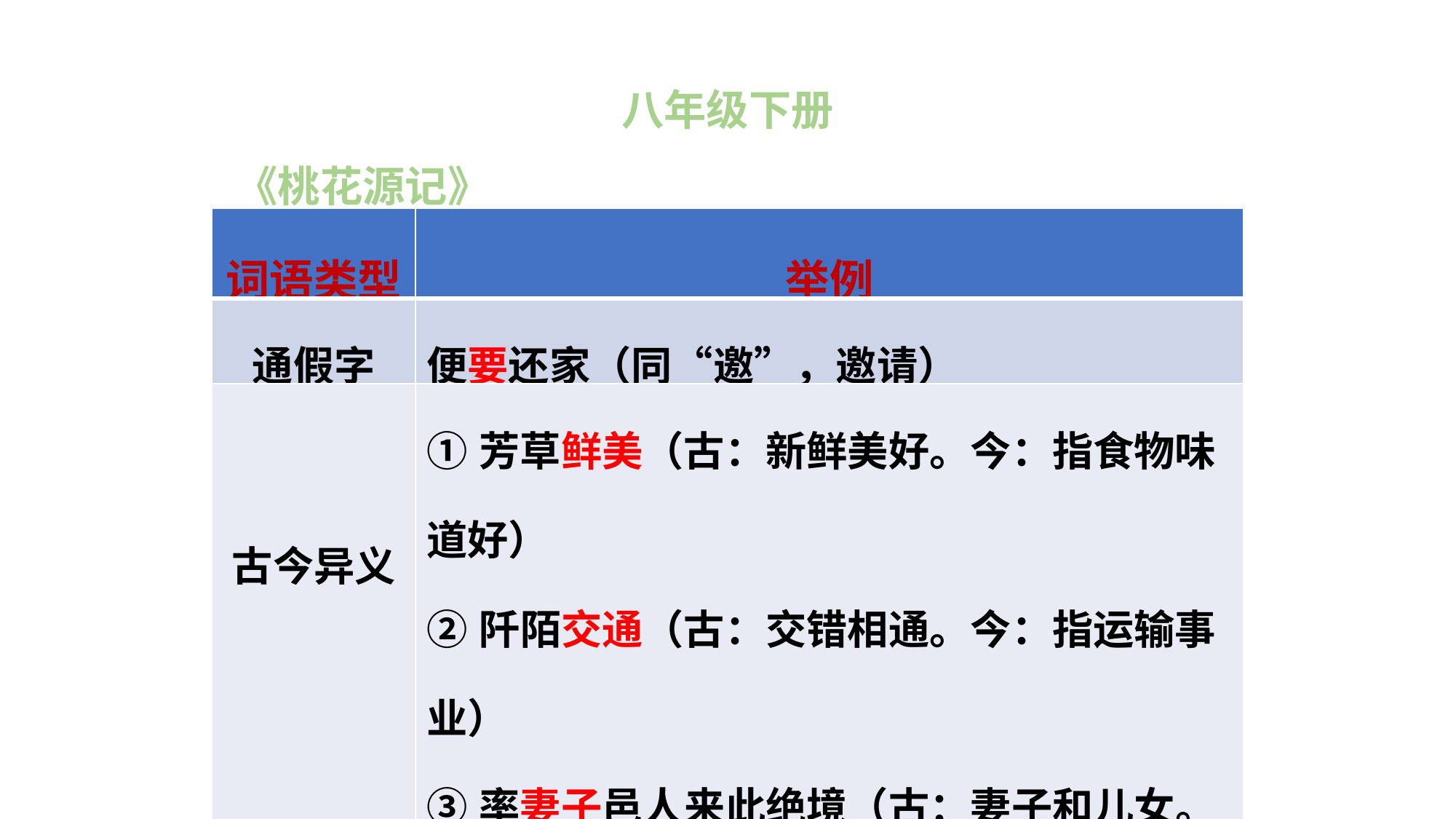

八年级下册
《桃花源记》
| 词语类型 | 举例 |
| --- | --- |
| 通假字 | 便要还家（同“邀”，邀请） |
| 古今异义 | ①芳草鲜美（古：新鲜美好。今：指食物味道好） ②阡陌交通（古：交错相通。今：指运输事业） ③率妻子邑人来此绝境（古：妻子和儿女。今：男子的配偶） |